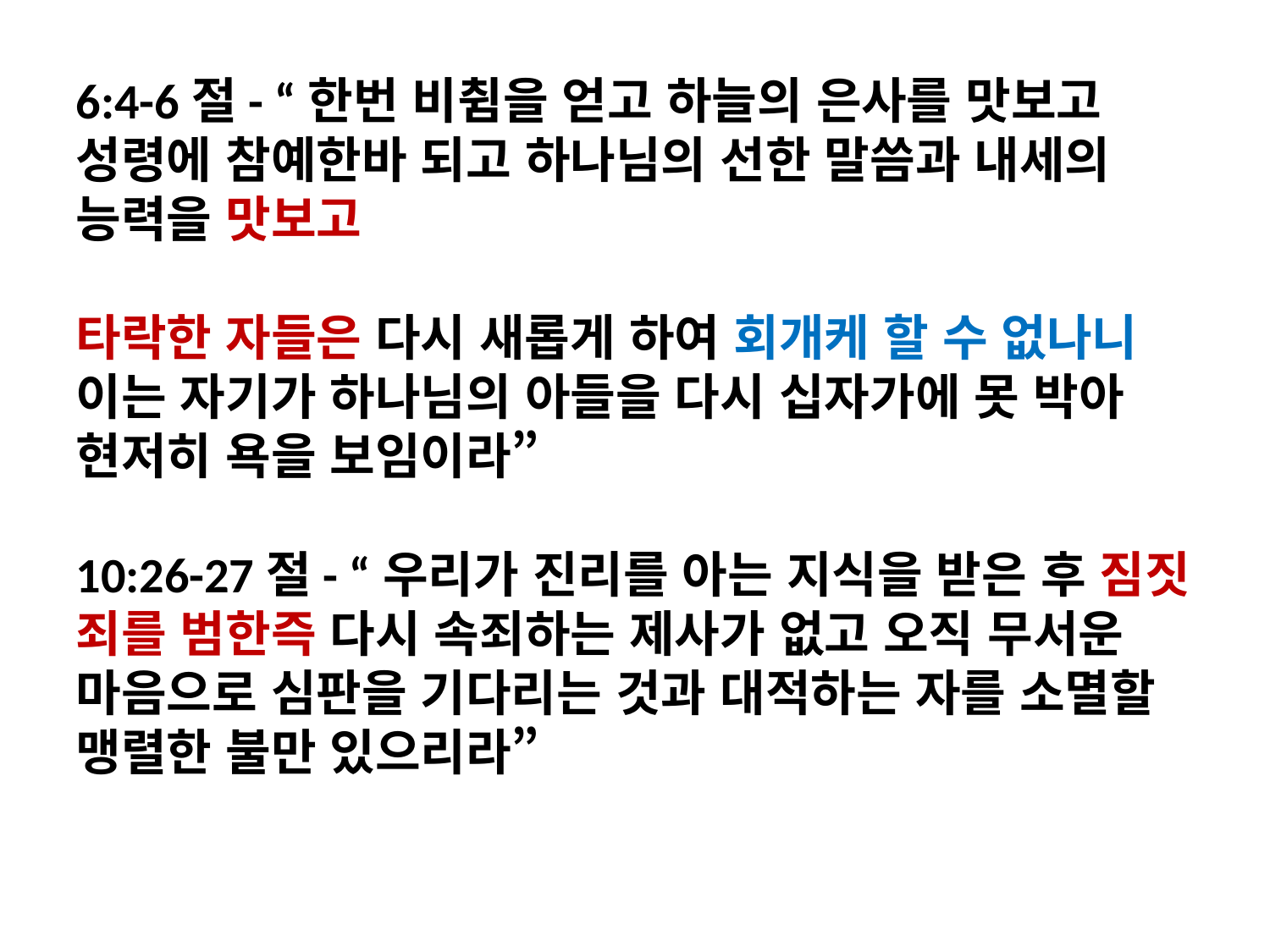

6:4-6절- “한번 비췸을 얻고 하늘의 은사를 맛보고 성령에 참예한바 되고 하나님의 선한 말씀과 내세의 능력을 맛보고

타락한 자들은 다시 새롭게 하여 회개케 할 수 없나니 이는 자기가 하나님의 아들을 다시 십자가에 못 박아 현저히 욕을 보임이라”

10:26-27절- “우리가 진리를 아는 지식을 받은 후 짐짓 죄를 범한즉 다시 속죄하는 제사가 없고 오직 무서운 마음으로 심판을 기다리는 것과 대적하는 자를 소멸할 맹렬한 불만 있으리라”